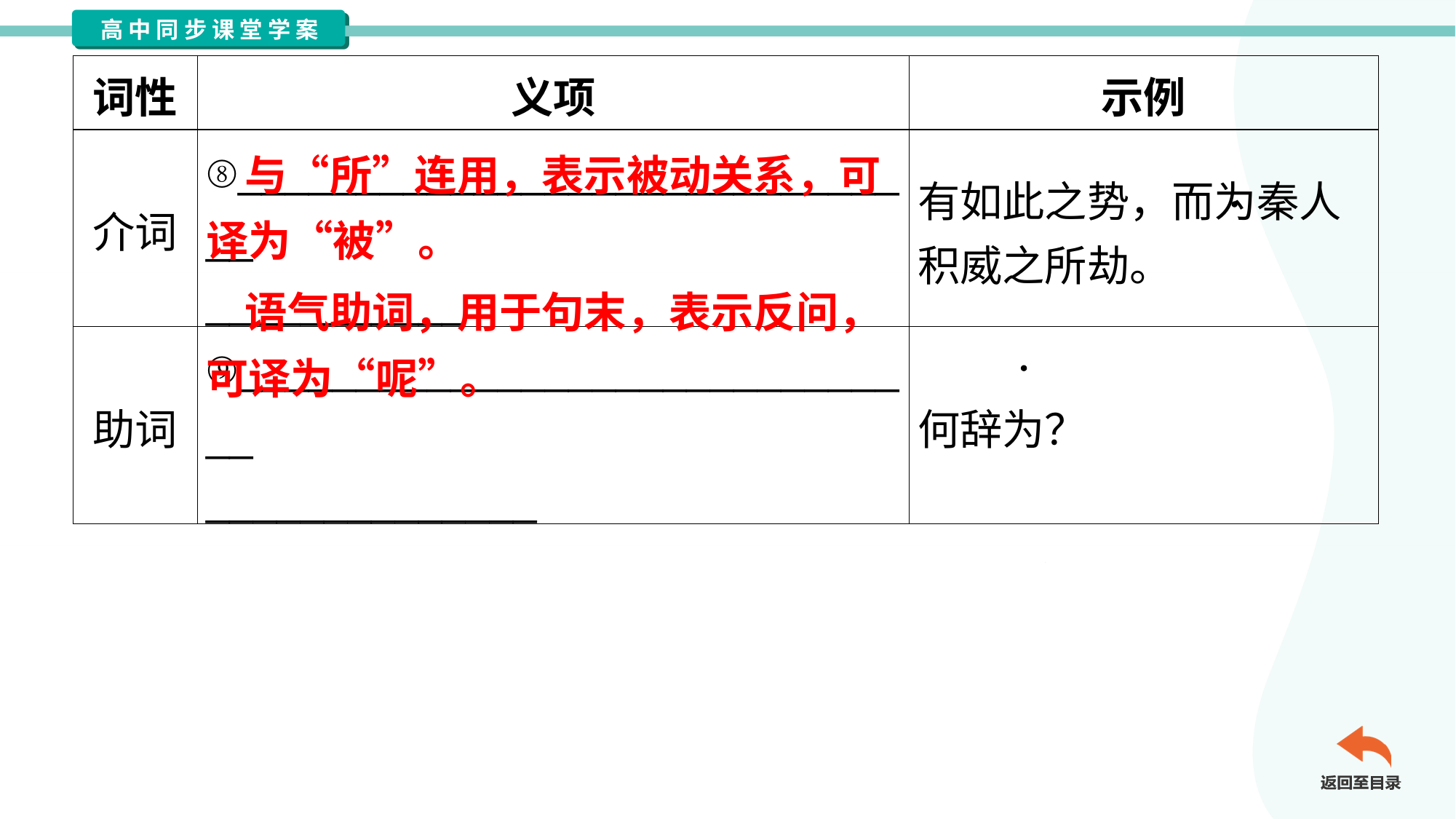

| 词性 | 义项 | 示例 |
| --- | --- | --- |
| 介词 | ⑧\_\_\_\_\_\_\_\_\_\_\_\_\_\_\_\_\_\_\_\_\_\_\_\_\_\_\_\_\_\_ \_\_\_\_\_\_\_\_\_\_\_ | 有如此之势，而为秦人 积威之所劫。 |
| 助词 | ⑨\_\_\_\_\_\_\_\_\_\_\_\_\_\_\_\_\_\_\_\_\_\_\_\_\_\_\_\_\_\_ \_\_\_\_\_\_\_\_\_\_\_\_\_\_ | 何辞为？ |
   与“所”连用，表示被动关系，可译为“被”。

   语气助词，用于句末，表示反问，可译为“呢”。